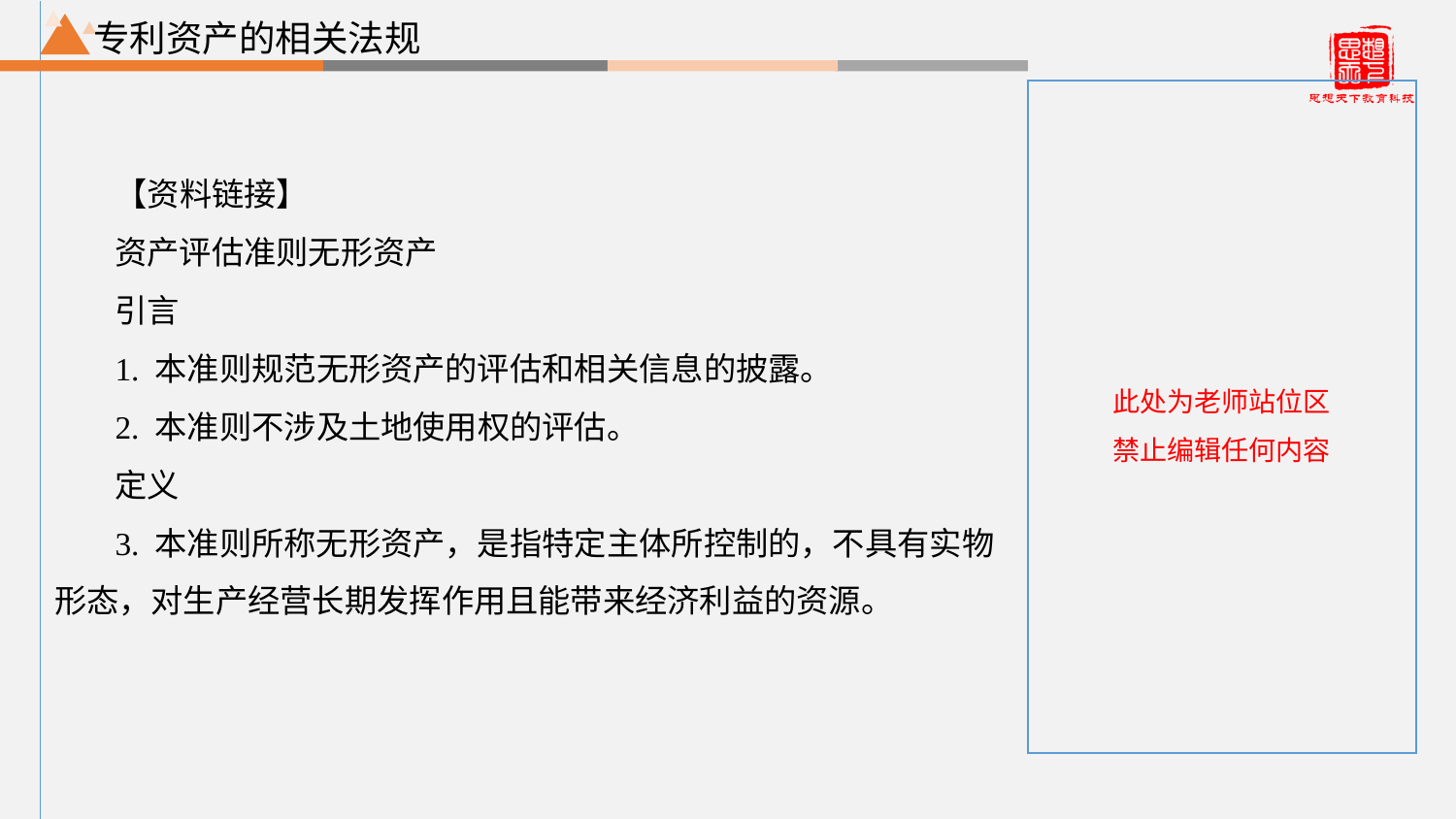

专利资产的相关法规
【资料链接】
资产评估准则无形资产
引言
1. 本准则规范无形资产的评估和相关信息的披露。
2. 本准则不涉及土地使用权的评估。
定义
3. 本准则所称无形资产，是指特定主体所控制的，不具有实物形态，对生产经营长期发挥作用且能带来经济利益的资源。

43